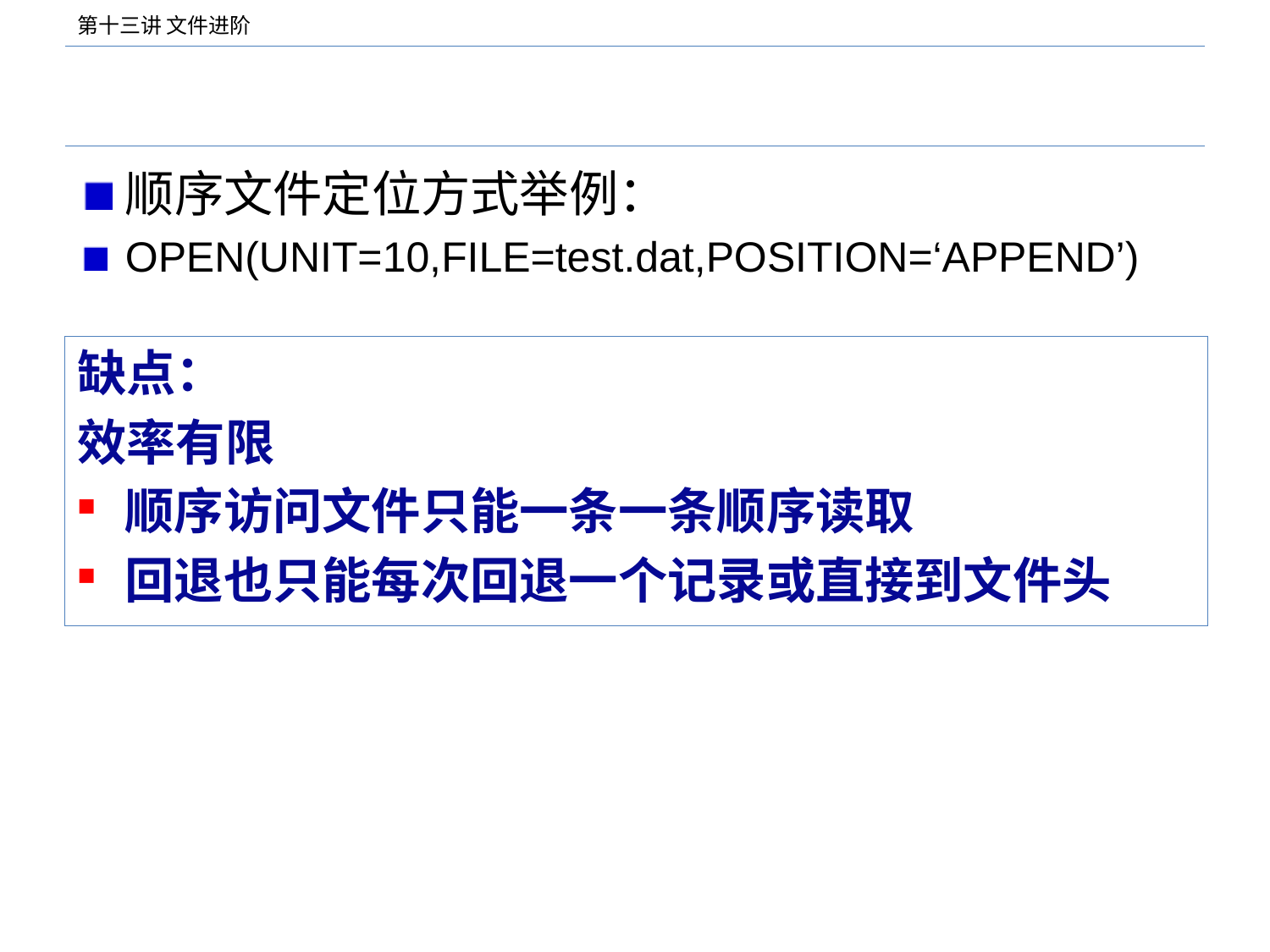

#
顺序文件定位方式举例：
OPEN(UNIT=10,FILE=test.dat,POSITION=‘APPEND’)
缺点：
效率有限
顺序访问文件只能一条一条顺序读取
回退也只能每次回退一个记录或直接到文件头